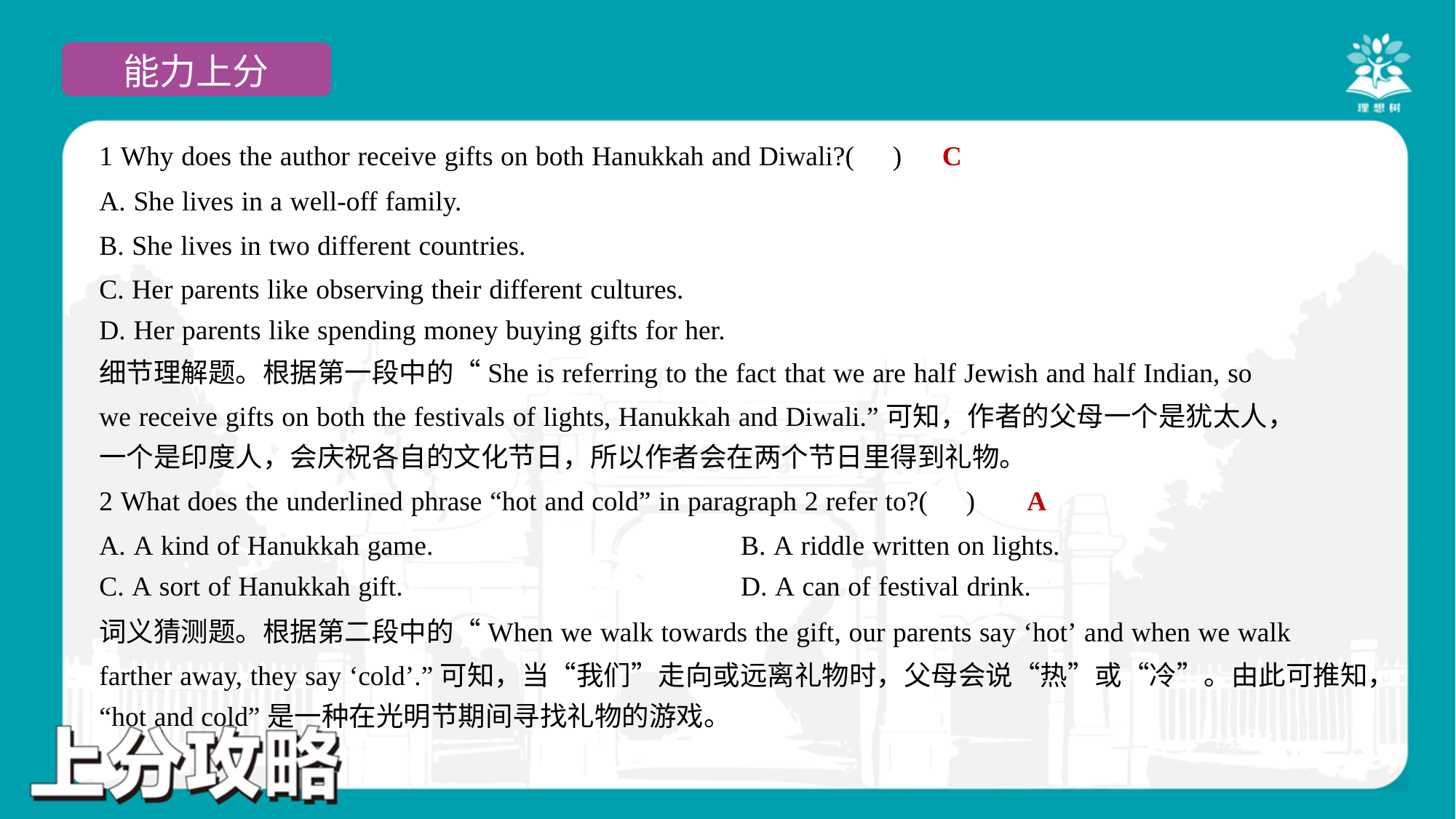

C
1 Why does the author receive gifts on both Hanukkah and Diwali?(     )
A. She lives in a well-off family.
B. She lives in two different countries.
C. Her parents like observing their different cultures.
D. Her parents like spending money buying gifts for her.
细节理解题。根据第一段中的“She is referring to the fact that we are half Jewish and half Indian, so
we receive gifts on both the festivals of lights, Hanukkah and Diwali.”可知，作者的父母一个是犹太人，
一个是印度人，会庆祝各自的文化节日，所以作者会在两个节日里得到礼物。
A
2 What does the underlined phrase “hot and cold” in paragraph 2 refer to?(     )
A. A kind of Hanukkah game.	B. A riddle written on lights.
C. A sort of Hanukkah gift.	D. A can of festival drink.
词义猜测题。根据第二段中的“When we walk towards the gift, our parents say ‘hot’ and when we walk
farther away, they say ‘cold’.”可知，当“我们”走向或远离礼物时，父母会说“热”或“冷”。由此可推知，
“hot and cold”是一种在光明节期间寻找礼物的游戏。